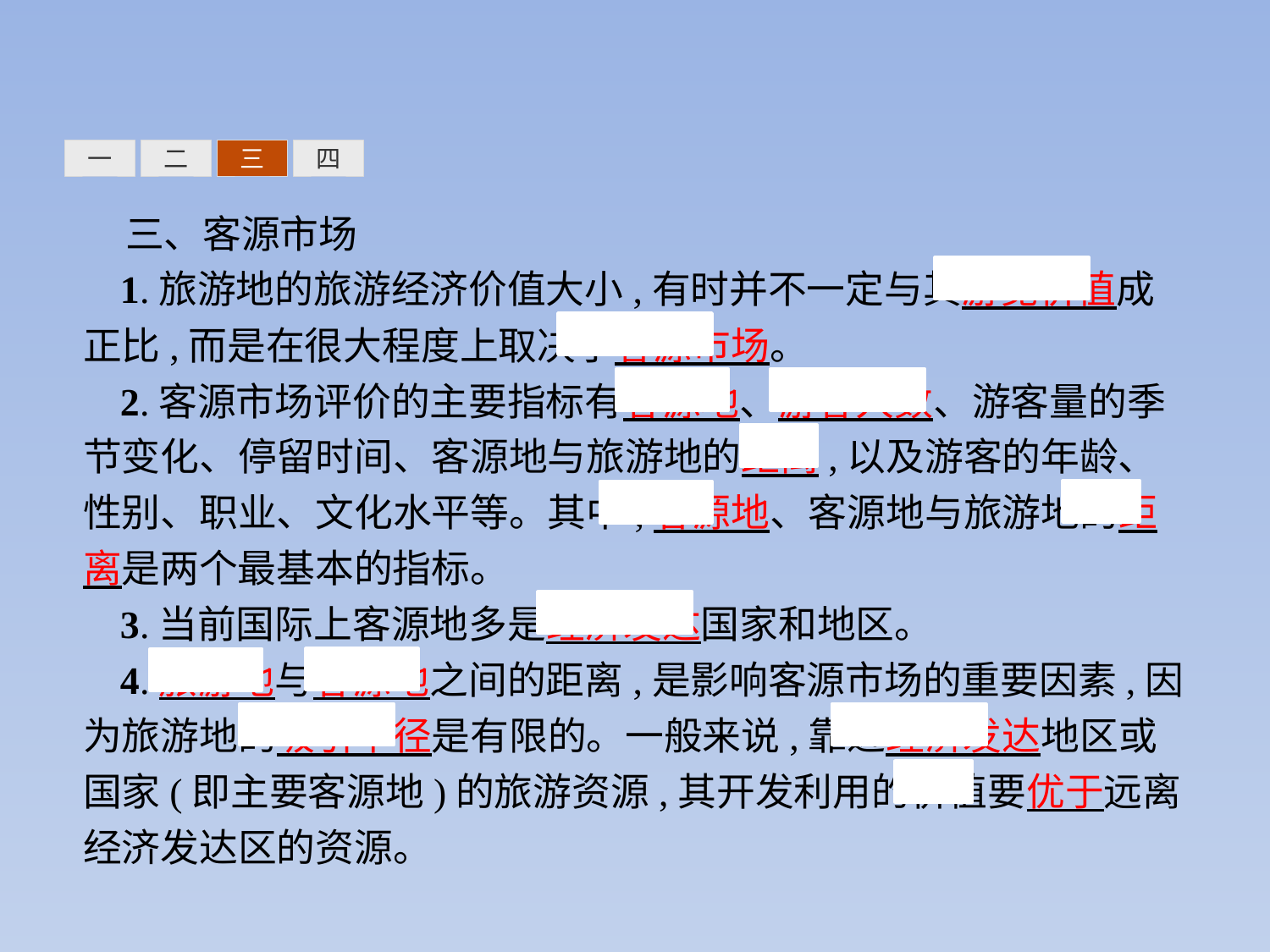

三
四
一
二
三、客源市场
1.旅游地的旅游经济价值大小,有时并不一定与其游览价值成正比,而是在很大程度上取决于客源市场。
2.客源市场评价的主要指标有客源地、游客人数、游客量的季节变化、停留时间、客源地与旅游地的距离,以及游客的年龄、性别、职业、文化水平等。其中,客源地、客源地与旅游地的距离是两个最基本的指标。
3.当前国际上客源地多是经济发达国家和地区。
4.旅游地与客源地之间的距离,是影响客源市场的重要因素,因为旅游地的吸引半径是有限的。一般来说,靠近经济发达地区或国家(即主要客源地)的旅游资源,其开发利用的价值要优于远离经济发达区的资源。